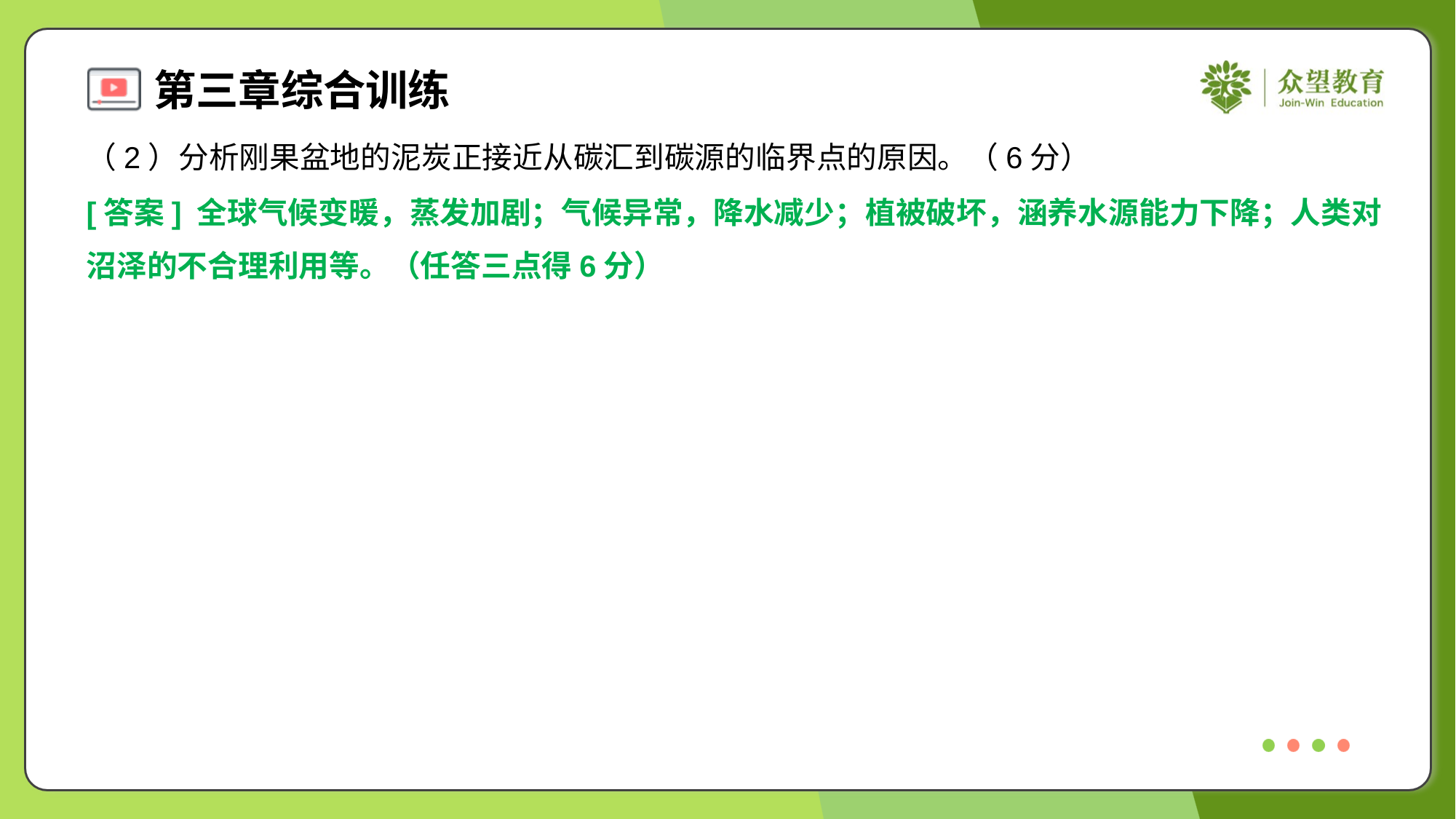

（2）分析刚果盆地的泥炭正接近从碳汇到碳源的临界点的原因。（6分）
[答案] 全球气候变暖，蒸发加剧；气候异常，降水减少；植被破坏，涵养水源能力下降；人类对
沼泽的不合理利用等。（任答三点得6分）